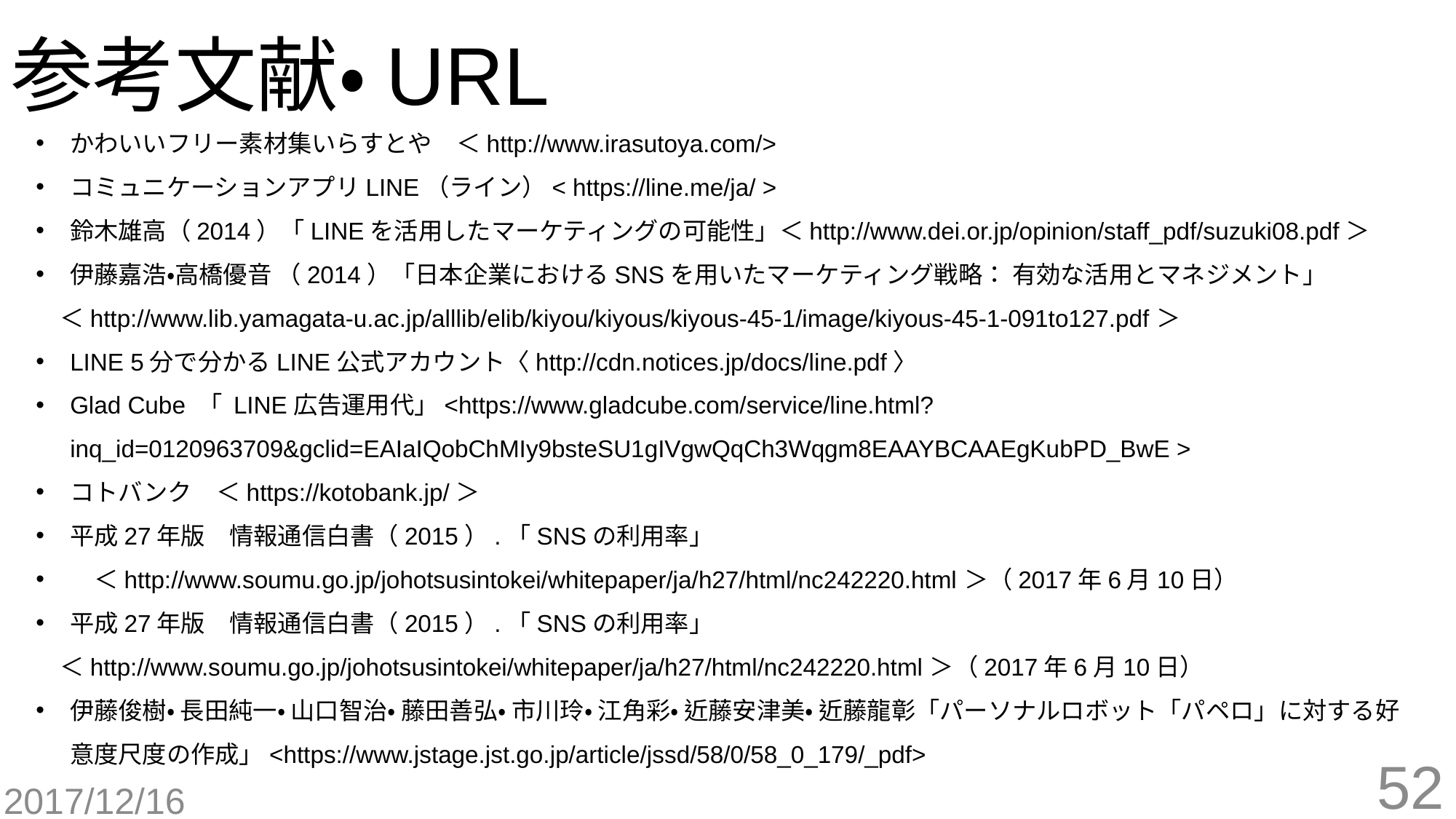

# 参考文献・URL
かわいいフリー素材集いらすとや　＜http://www.irasutoya.com/>
コミュニケーションアプリLINE（ライン）< https://line.me/ja/ >
鈴木雄高（2014）「LINEを活用したマーケティングの可能性」＜http://www.dei.or.jp/opinion/staff_pdf/suzuki08.pdf＞
伊藤嘉浩・高橋優音 （2014）「日本企業におけるSNSを用いたマーケティング戦略： 有効な活用とマネジメント」
　＜http://www.lib.yamagata-u.ac.jp/alllib/elib/kiyou/kiyous/kiyous-45-1/image/kiyous-45-1-091to127.pdf＞
LINE 5分で分かるLINE公式アカウント〈http://cdn.notices.jp/docs/line.pdf〉
Glad Cube 「 LINE広告運用代」<https://www.gladcube.com/service/line.html?inq_id=0120963709&gclid=EAIaIQobChMIy9bsteSU1gIVgwQqCh3Wqgm8EAAYBCAAEgKubPD_BwE >
コトバンク　＜https://kotobank.jp/＞
平成27年版　情報通信白書（2015）.「SNSの利用率」
　＜http://www.soumu.go.jp/johotsusintokei/whitepaper/ja/h27/html/nc242220.html＞（2017年6月10日）
平成27年版　情報通信白書（2015）.「SNSの利用率」
　＜http://www.soumu.go.jp/johotsusintokei/whitepaper/ja/h27/html/nc242220.html＞（2017年6月10日）
伊藤俊樹・ 長田純一・ 山口智治・ 藤田善弘・ 市川玲・ 江角彩・ 近藤安津美・ 近藤龍彰「パーソナルロボット「パペロ」に対する好意度尺度の作成」<https://www.jstage.jst.go.jp/article/jssd/58/0/58_0_179/_pdf>
52
2017/12/16